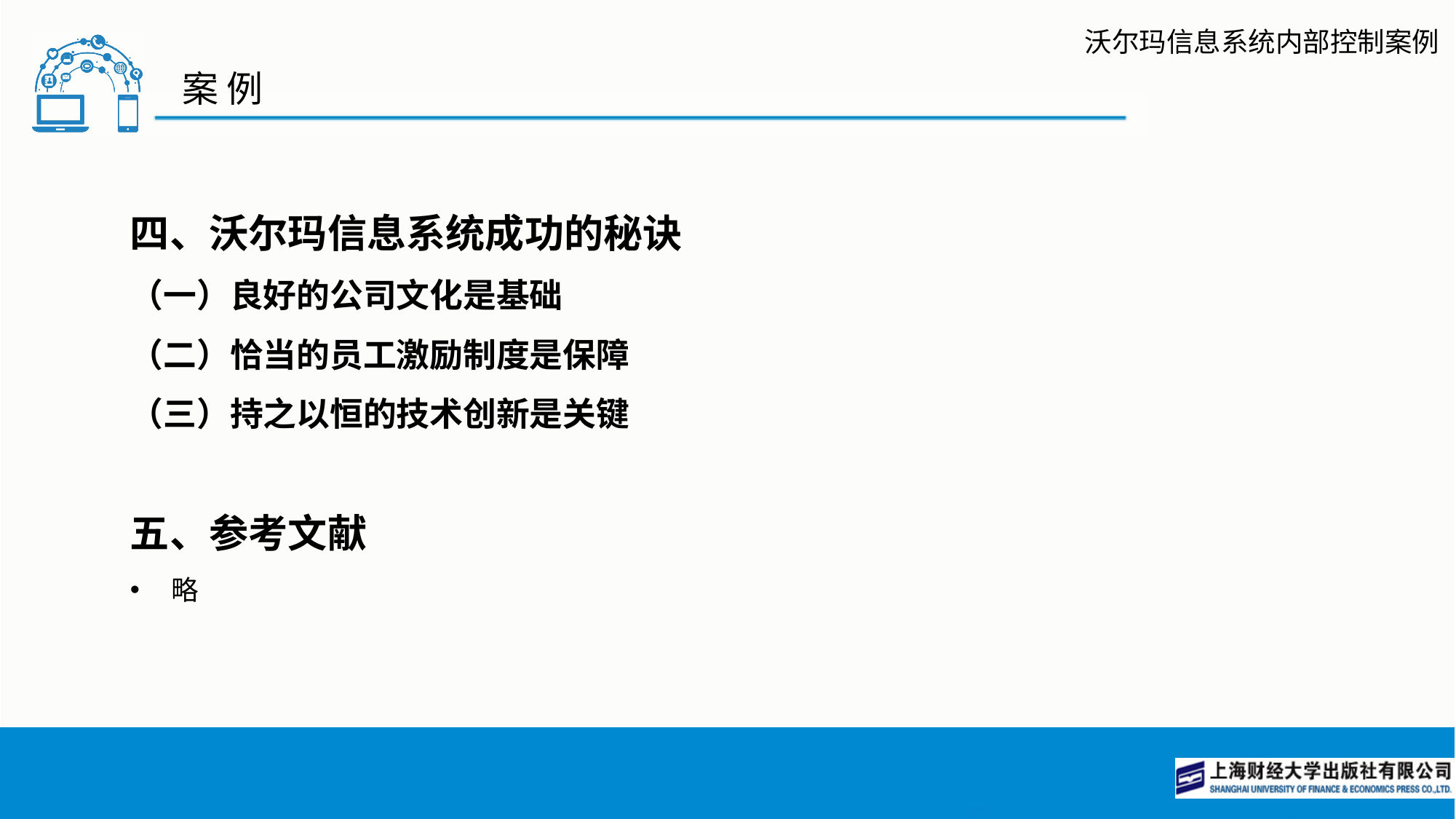

沃尔玛信息系统内部控制案例
# 案 例
四、沃尔玛信息系统成功的秘诀
（一）良好的公司文化是基础
（二）恰当的员工激励制度是保障
（三）持之以恒的技术创新是关键

五、参考文献
略